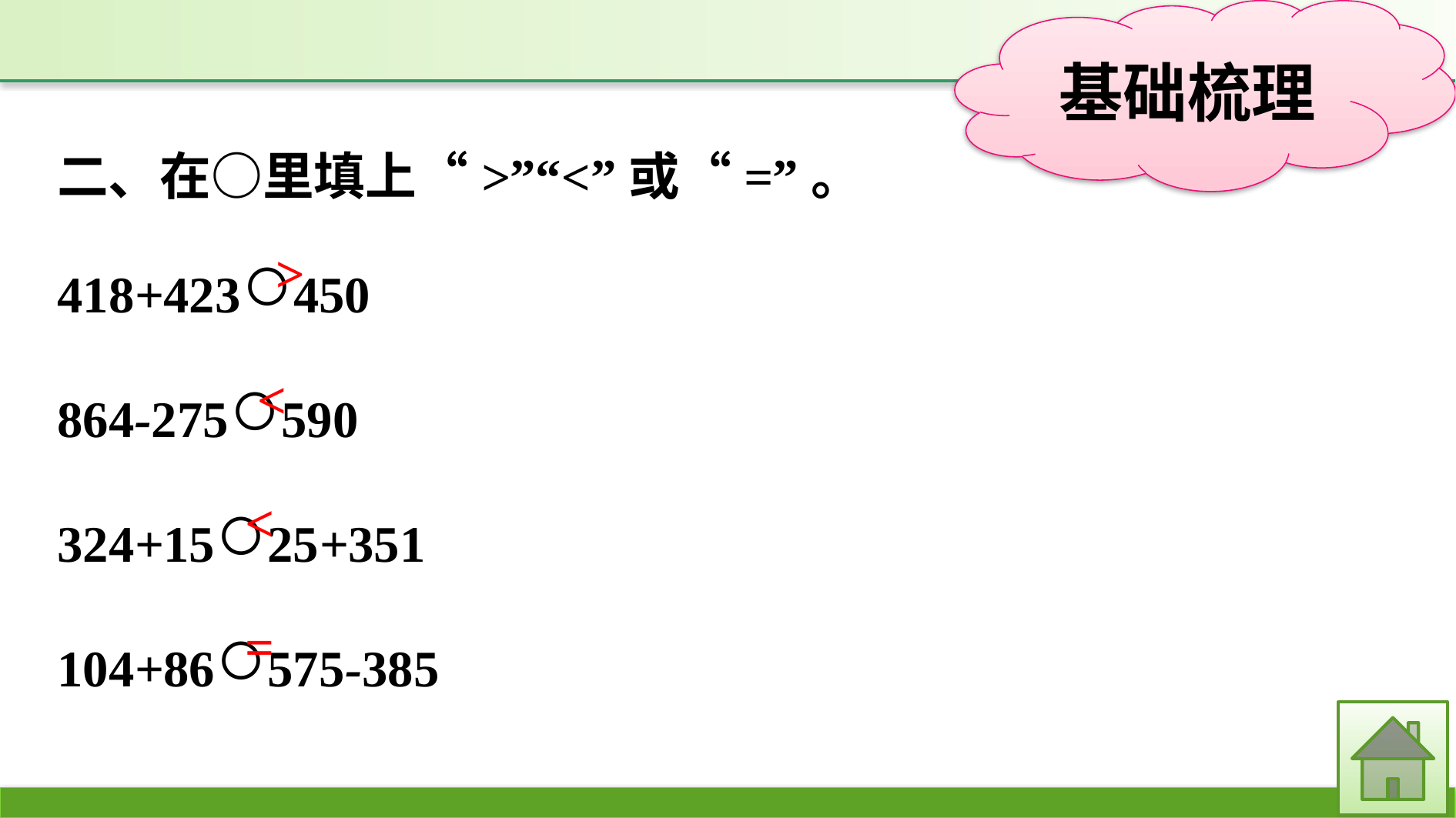

二、在○里填上“>”“<”或“=”。
418+423○450
864-275○590
324+15○25+351
104+86○575-385
>
<
<
=